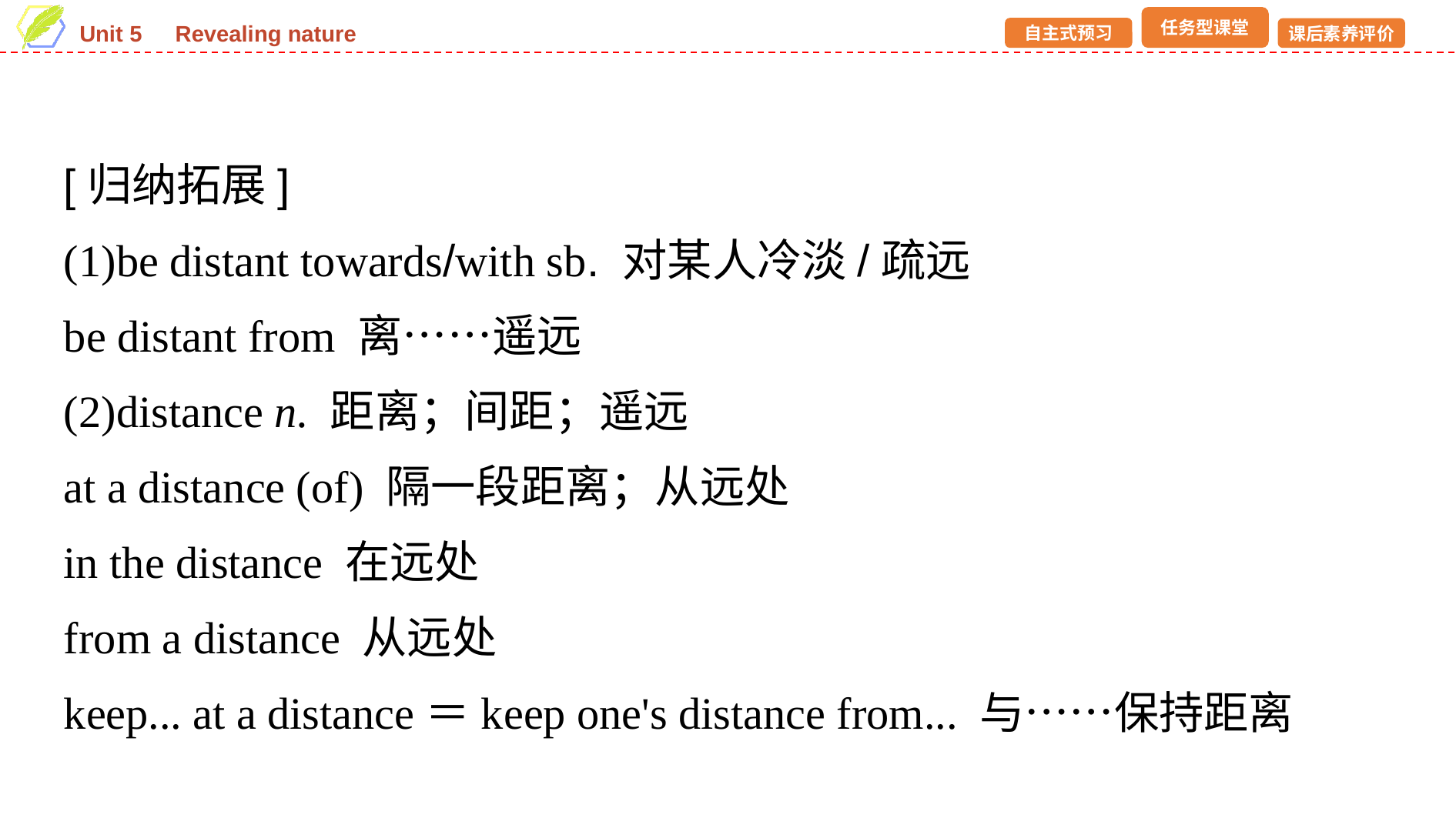

[归纳拓展]
(1)be distant towards/with sb. 对某人冷淡/疏远
be distant from 离……遥远
(2)distance n. 距离；间距；遥远
at a distance (of) 隔一段距离；从远处
in the distance 在远处
from a distance 从远处
keep... at a distance＝keep one's distance from... 与……保持距离